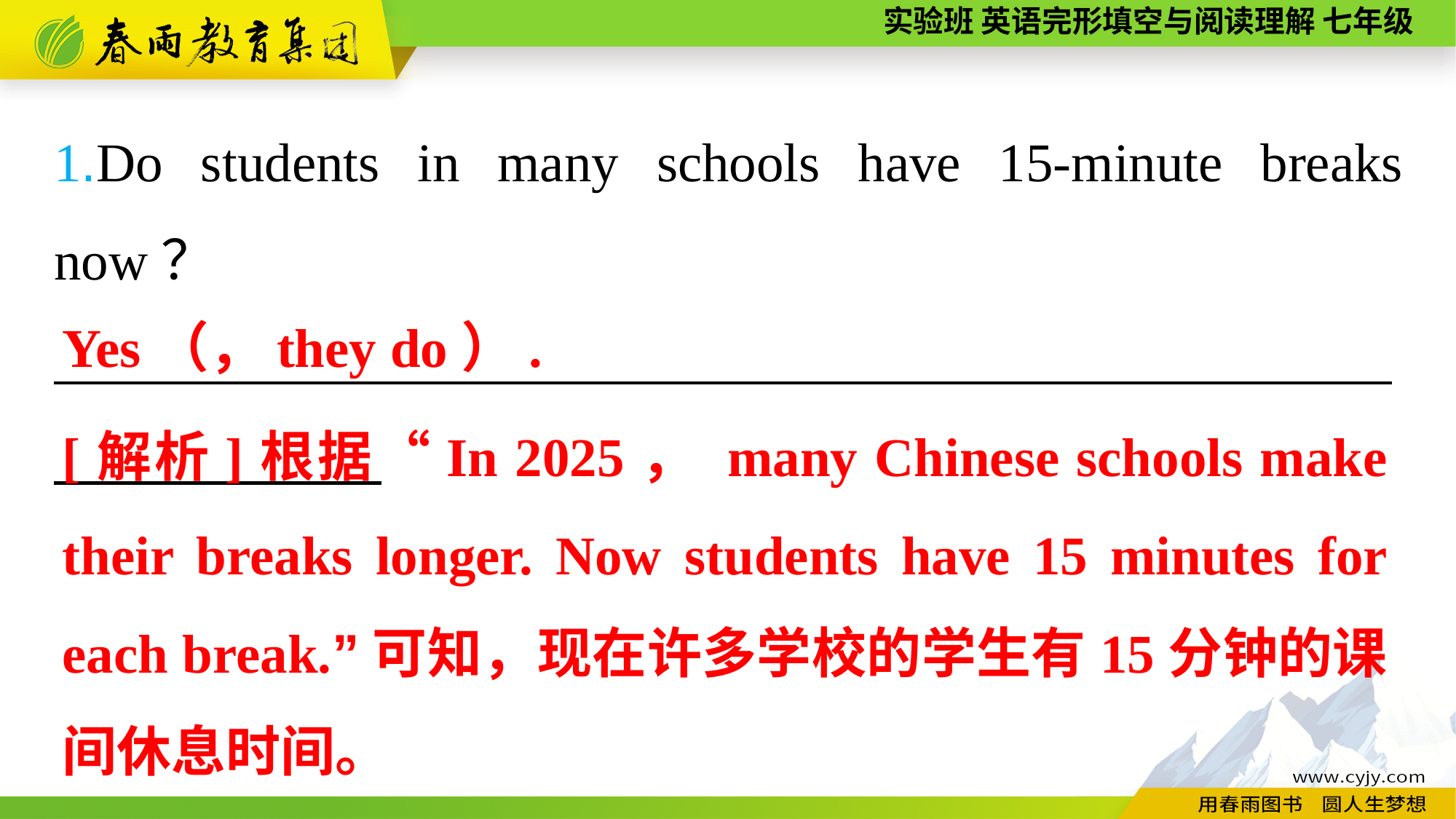

1.Do students in many schools have 15-minute breaks now？
_________________________________________________
Yes（，they do）.
[解析]根据“In 2025， many Chinese schools make their breaks longer. Now students have 15 minutes for each break.”可知，现在许多学校的学生有15分钟的课间休息时间。